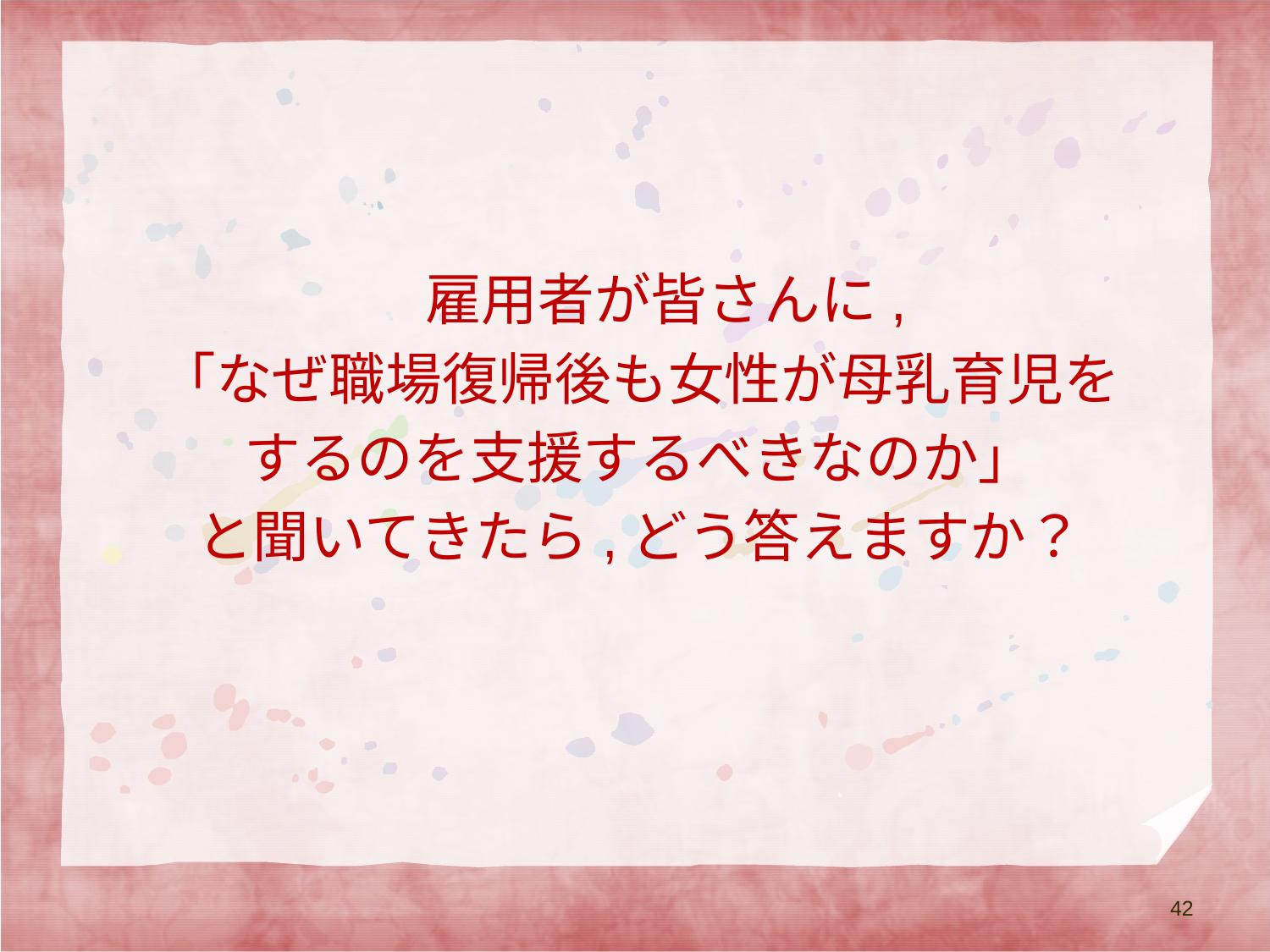

雇用者が皆さんに,
「なぜ職場復帰後も女性が母乳育児を
するのを支援するべきなのか」
と聞いてきたら,どう答えますか？
42